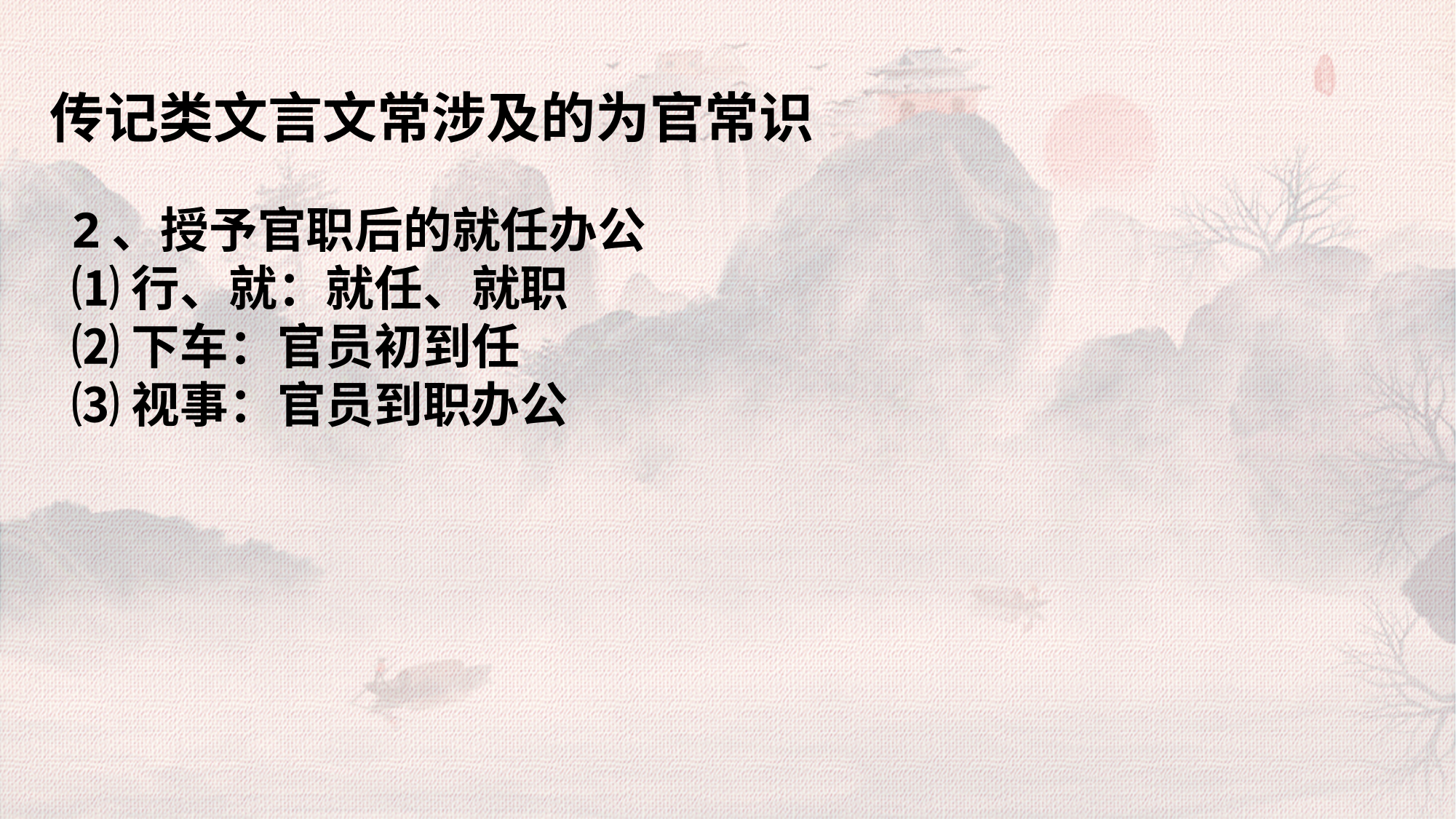

传记类文言文常涉及的为官常识
2、授予官职后的就任办公
⑴行、就：就任、就职
⑵下车：官员初到任
⑶视事：官员到职办公